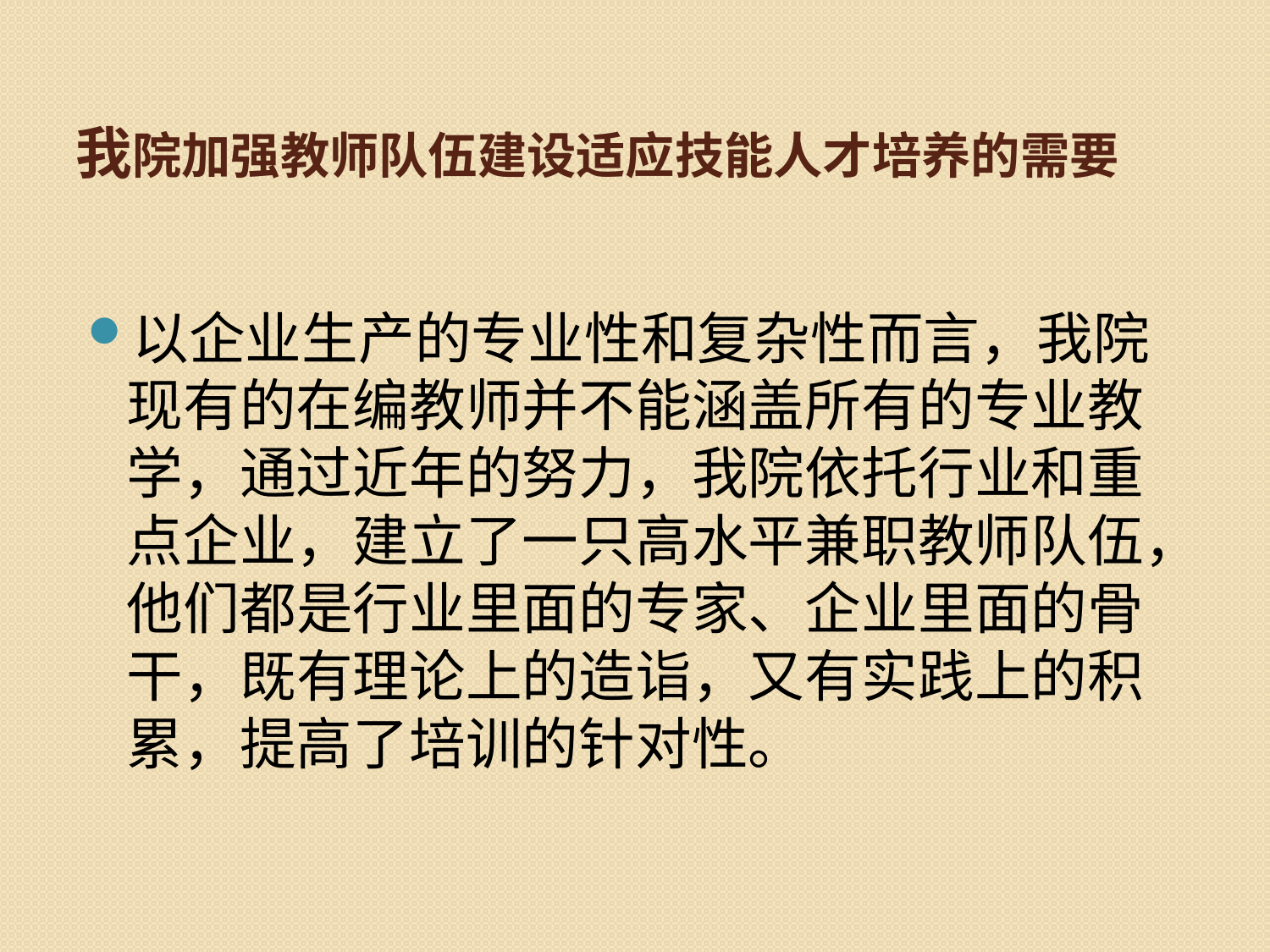

# 我院加强教师队伍建设适应技能人才培养的需要

以企业生产的专业性和复杂性而言，我院现有的在编教师并不能涵盖所有的专业教学，通过近年的努力，我院依托行业和重点企业，建立了一只高水平兼职教师队伍，他们都是行业里面的专家、企业里面的骨干，既有理论上的造诣，又有实践上的积累，提高了培训的针对性。